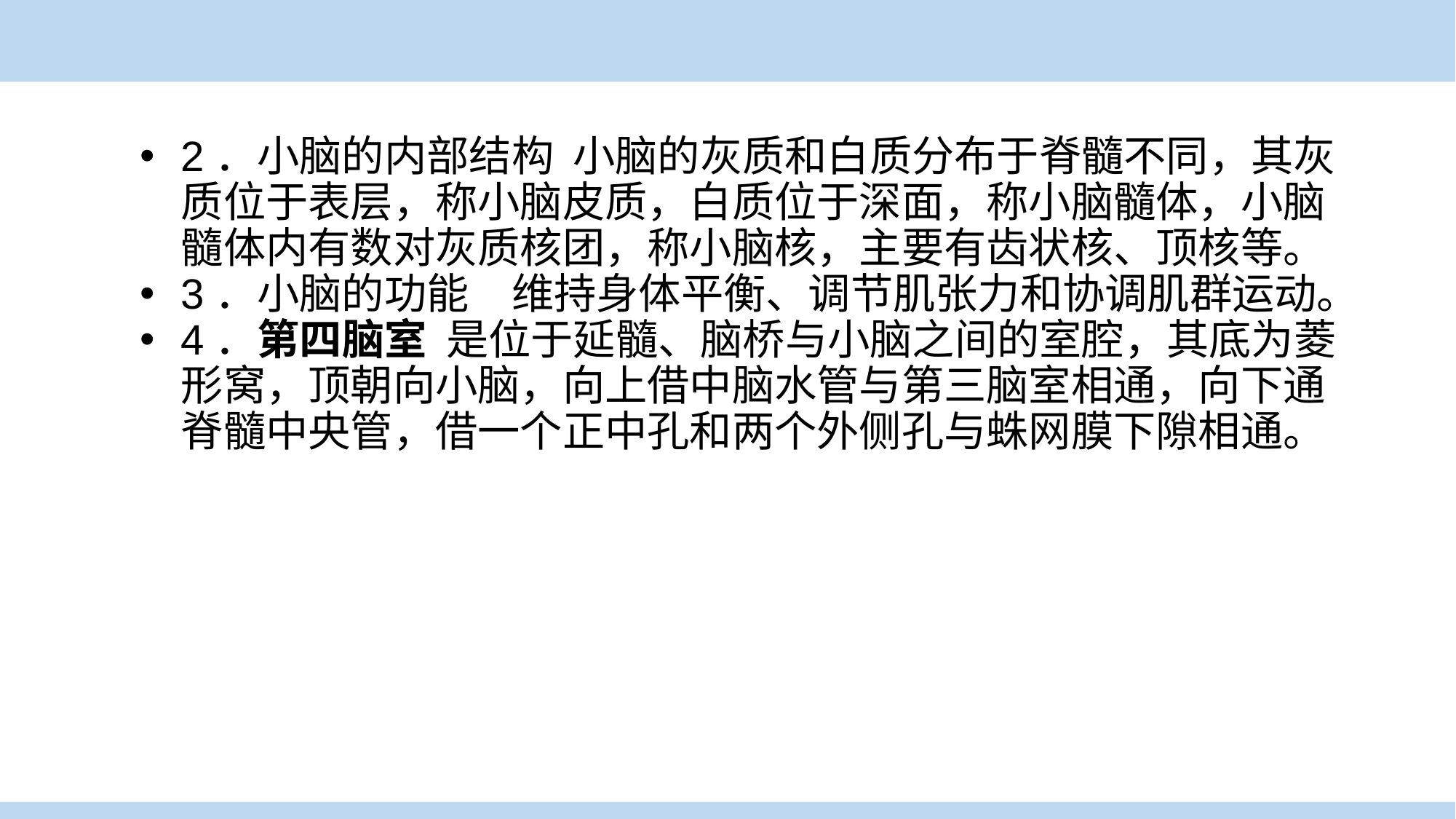

2．小脑的内部结构  小脑的灰质和白质分布于脊髓不同，其灰质位于表层，称小脑皮质，白质位于深面，称小脑髓体，小脑髓体内有数对灰质核团，称小脑核，主要有齿状核、顶核等。
3．小脑的功能　维持身体平衡、调节肌张力和协调肌群运动。
4．第四脑室  是位于延髓、脑桥与小脑之间的室腔，其底为菱形窝，顶朝向小脑，向上借中脑水管与第三脑室相通，向下通脊髓中央管，借一个正中孔和两个外侧孔与蛛网膜下隙相通。